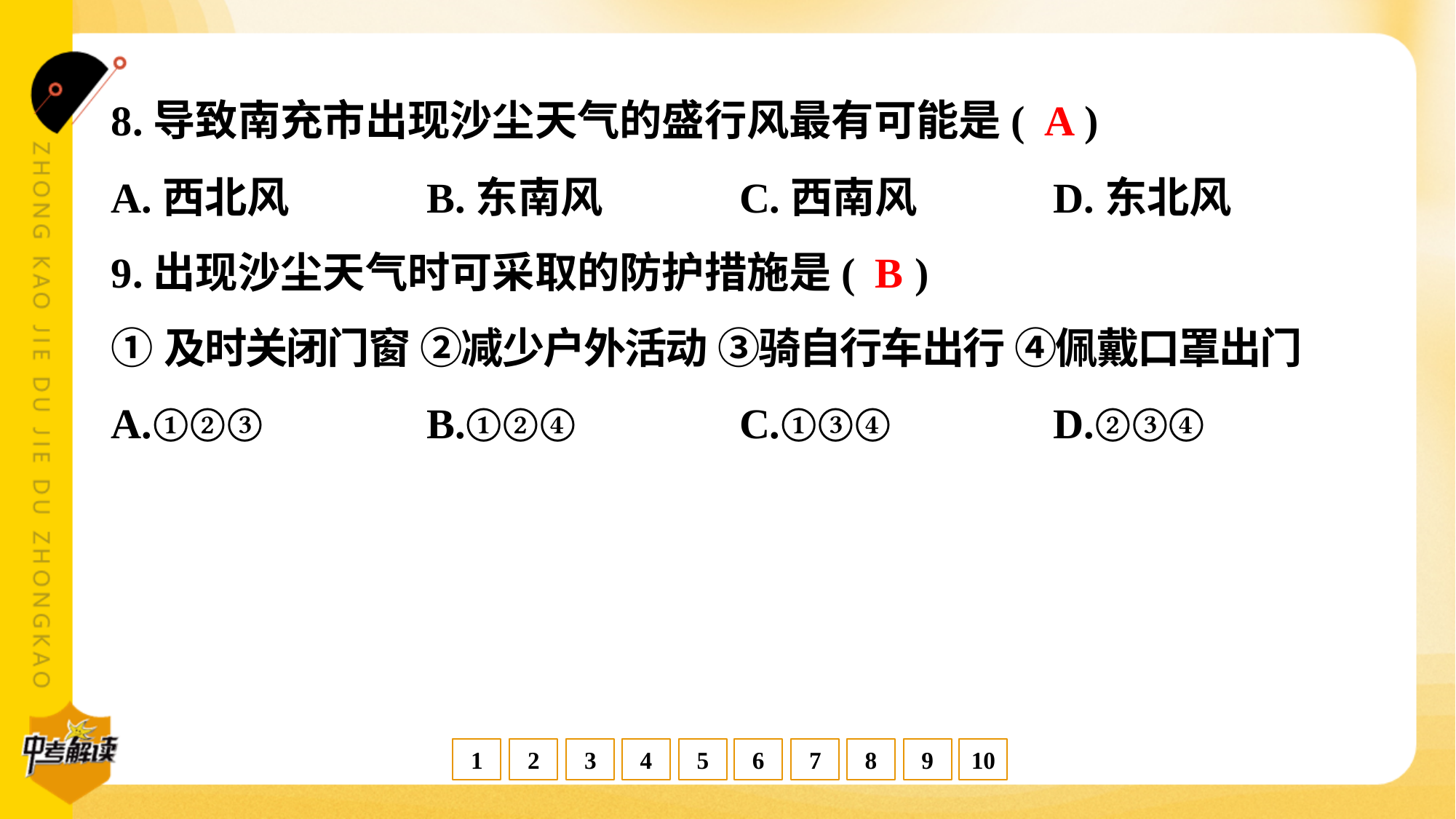

A
8.导致南充市出现沙尘天气的盛行风最有可能是(     )
A.西北风	B.东南风	C.西南风	D.东北风
B
9.出现沙尘天气时可采取的防护措施是(     )
①及时关闭门窗 ②减少户外活动 ③骑自行车出行 ④佩戴口罩出门
A.①②③	B.①②④	C.①③④	D.②③④